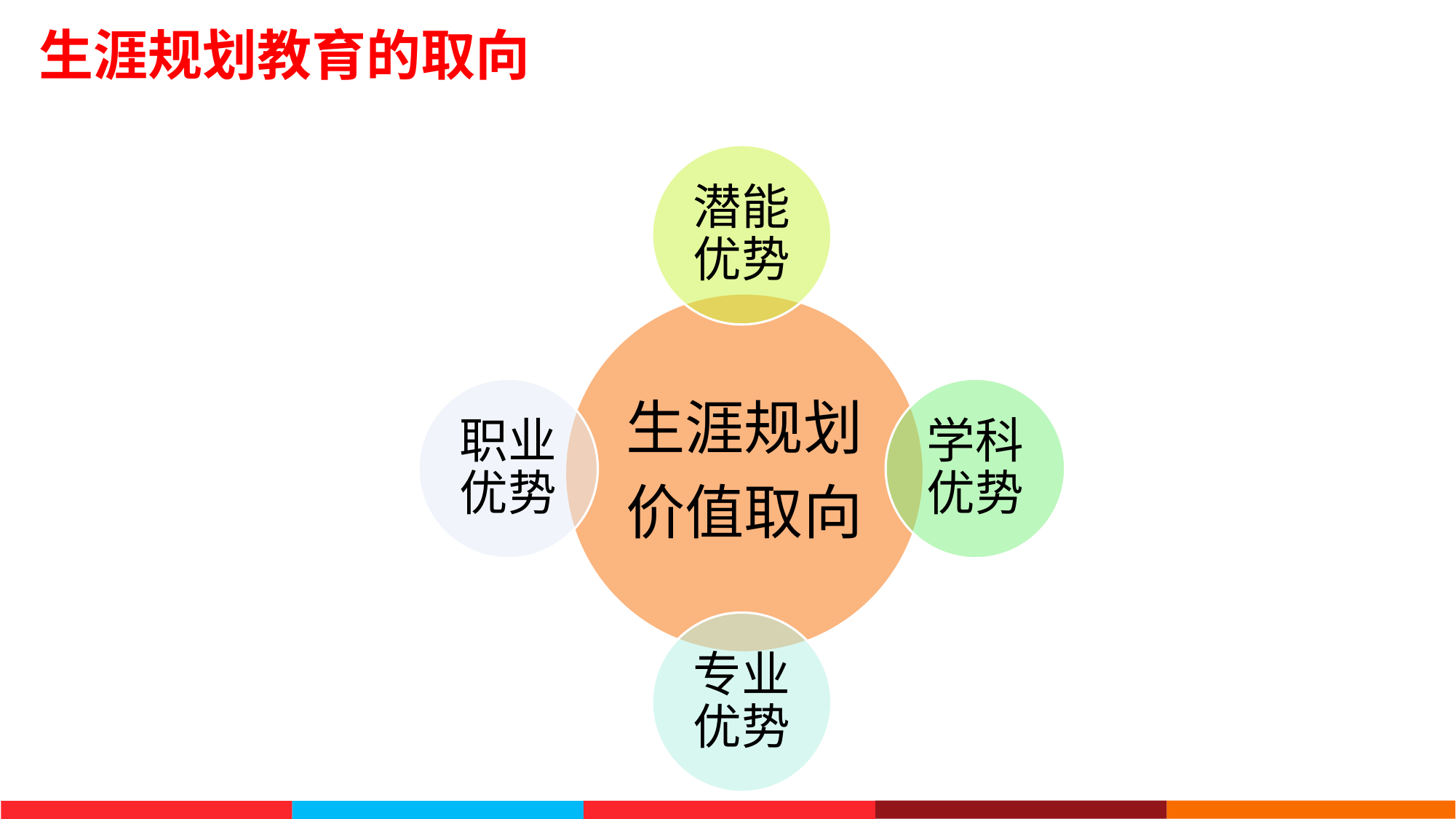

生涯规划教育的取向
生涯规划
价值取向
潜能优势
学科优势
专业优势
职业优势